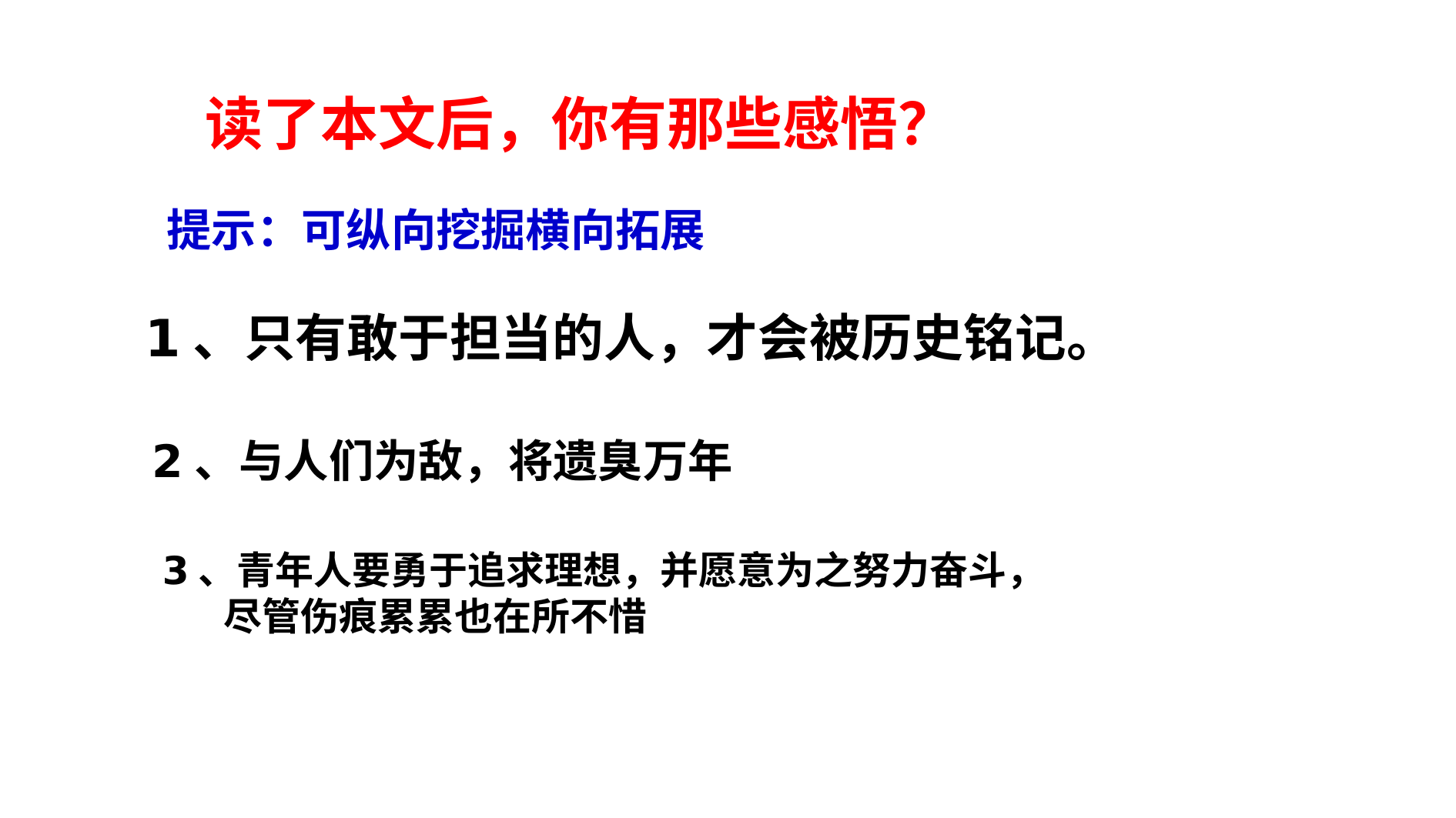

#
读了本文后，你有那些感悟？

提示：可纵向挖掘横向拓展
1、只有敢于担当的人，才会被历史铭记。

2、与人们为敌，将遗臭万年

3、青年人要勇于追求理想，并愿意为之努力奋斗，
      尽管伤痕累累也在所不惜